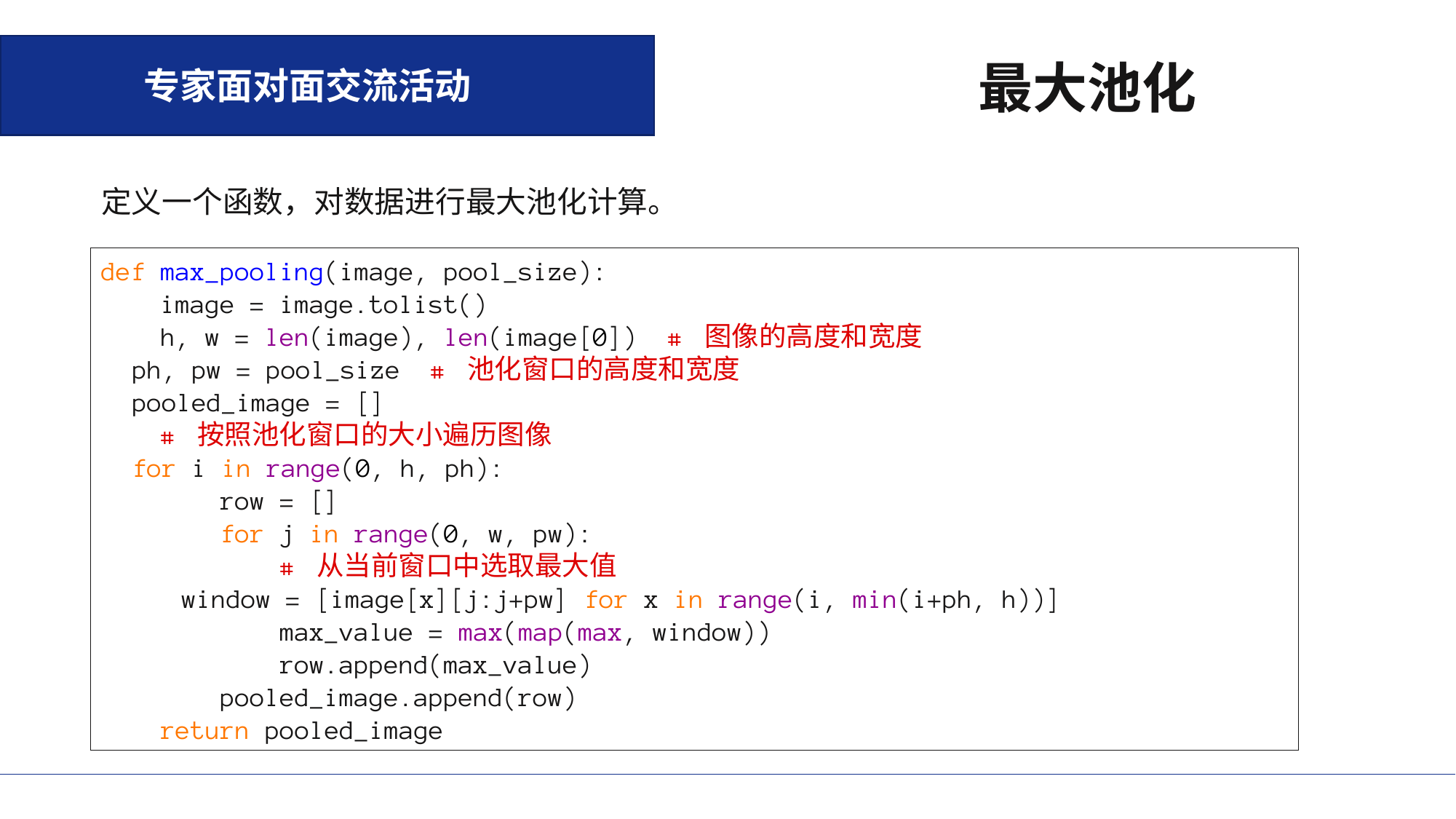

专家面对面交流活动
最大池化

定义一个函数，对数据进行最大池化计算。
def max_pooling(image, pool_size):
    image = image.tolist()
    h, w = len(image), len(image[0])  # 图像的高度和宽度
    ph, pw = pool_size  # 池化窗口的高度和宽度
    pooled_image = []
    # 按照池化窗口的大小遍历图像
    for i in range(0, h, ph):
        row = []
        for j in range(0, w, pw):
            # 从当前窗口中选取最大值
            window = [image[x][j:j+pw] for x in range(i, min(i+ph, h))]
            max_value = max(map(max, window))
            row.append(max_value)
        pooled_image.append(row)
    return pooled_image